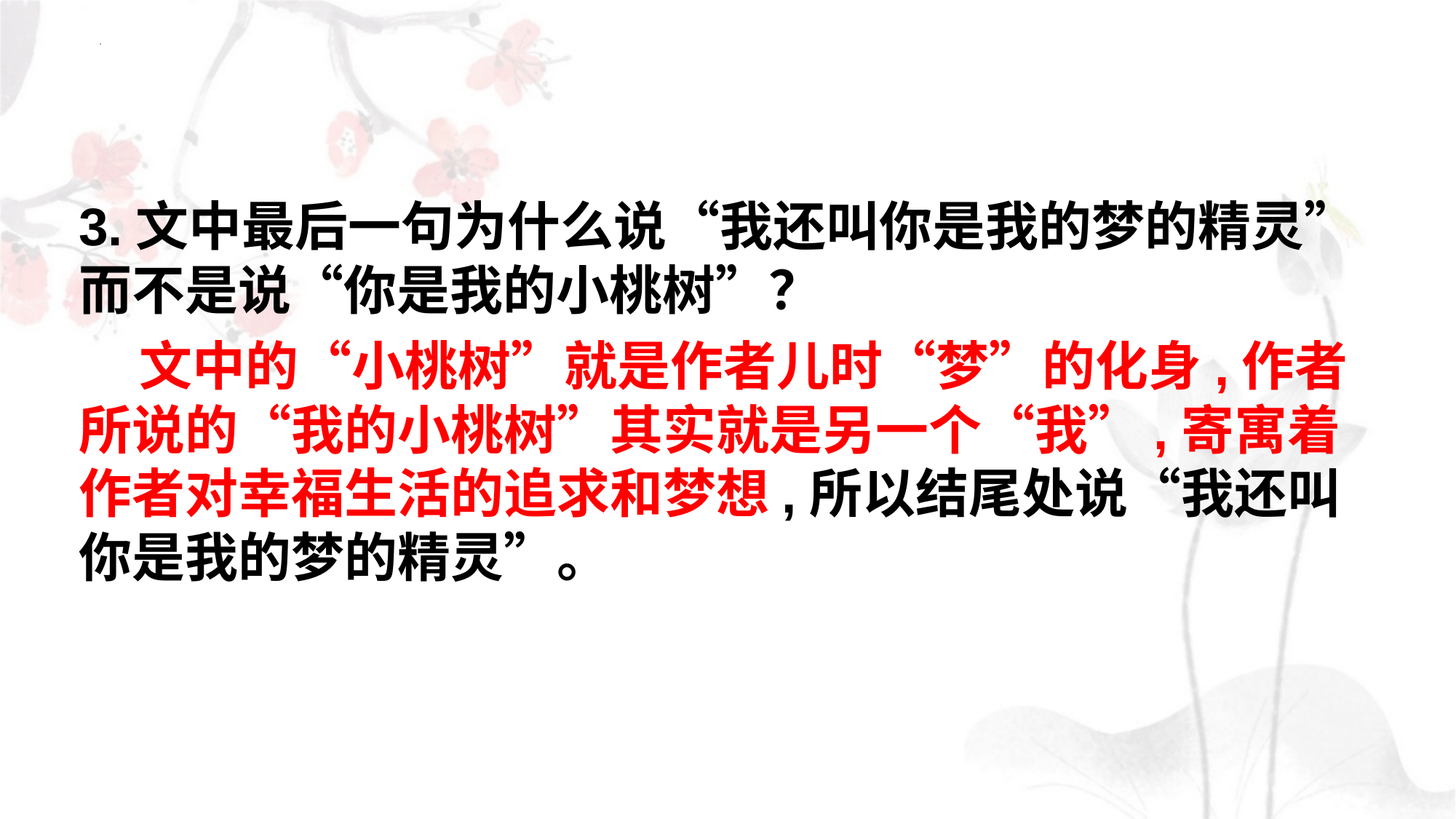

3.文中最后一句为什么说“我还叫你是我的梦的精灵”而不是说“你是我的小桃树”？
    文中的“小桃树”就是作者儿时“梦”的化身,作者所说的“我的小桃树”其实就是另一个“我”,寄寓着作者对幸福生活的追求和梦想,所以结尾处说“我还叫你是我的梦的精灵”。